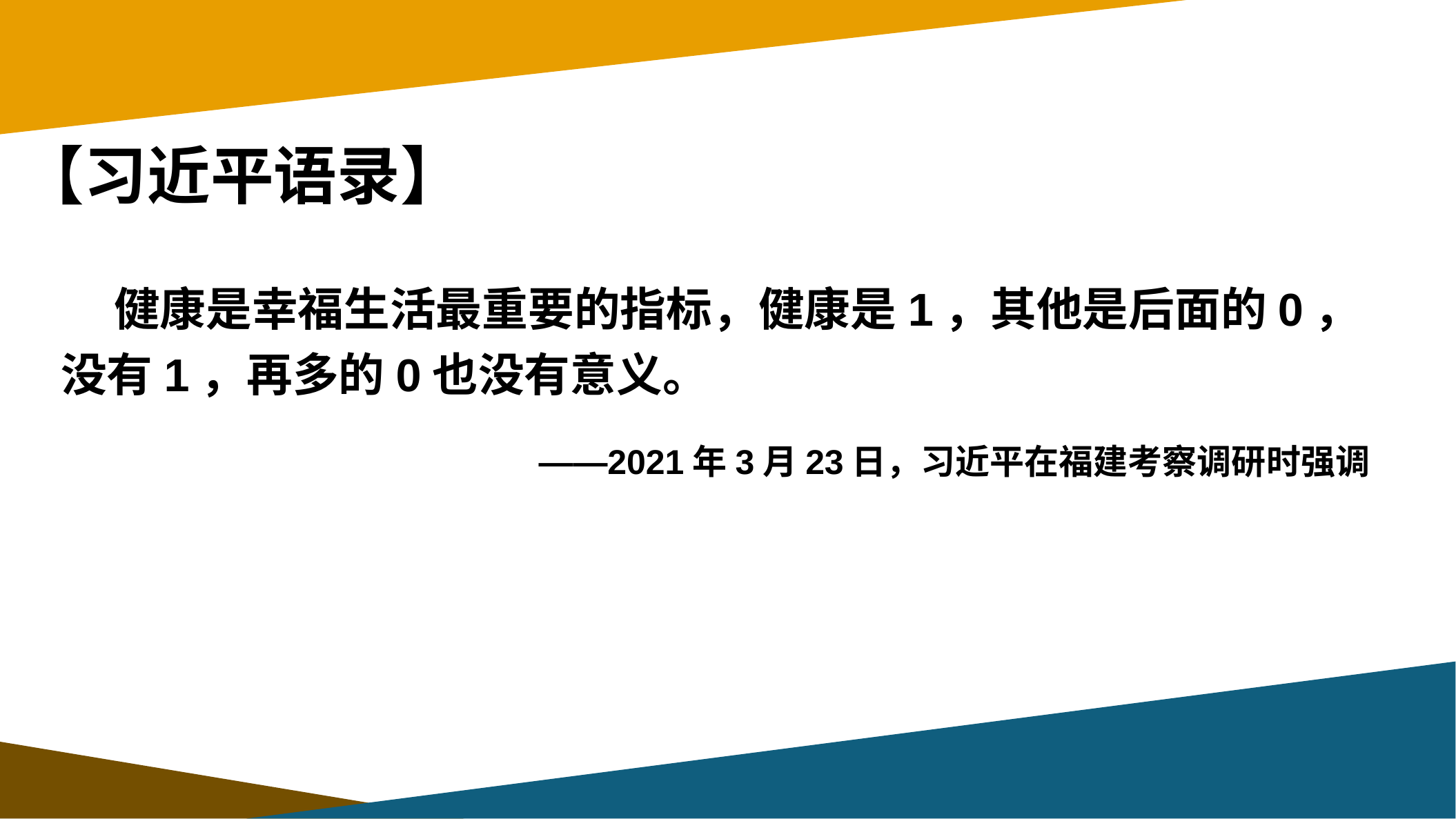

# 【习近平语录】
    健康是幸福生活最重要的指标，健康是1，其他是后面的0，没有1，再多的0也没有意义。
——2021年3月23日，习近平在福建考察调研时强调